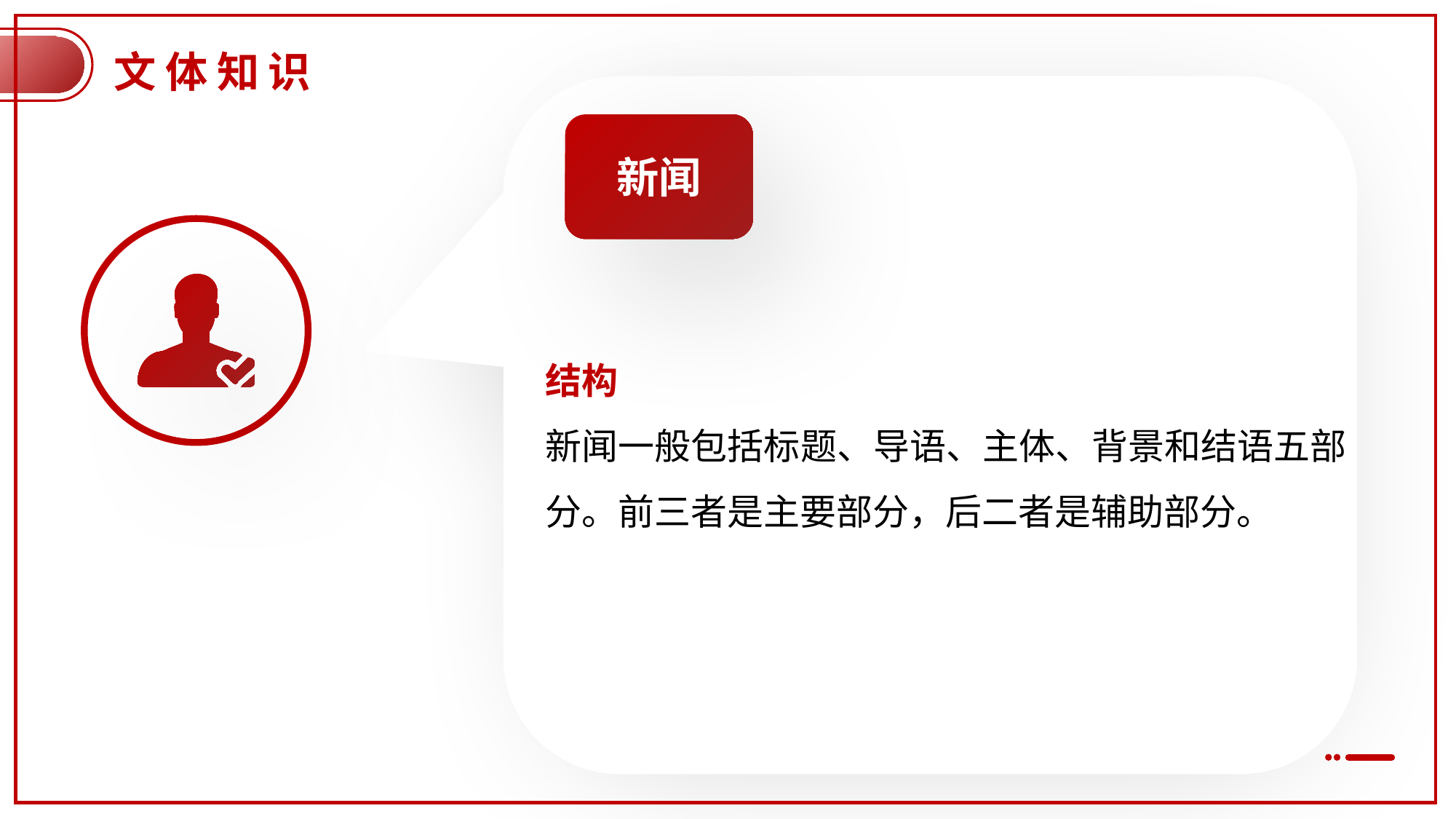

文体知识

新闻
结构
新闻一般包括标题、导语、主体、背景和结语五部分。前三者是主要部分，后二者是辅助部分。